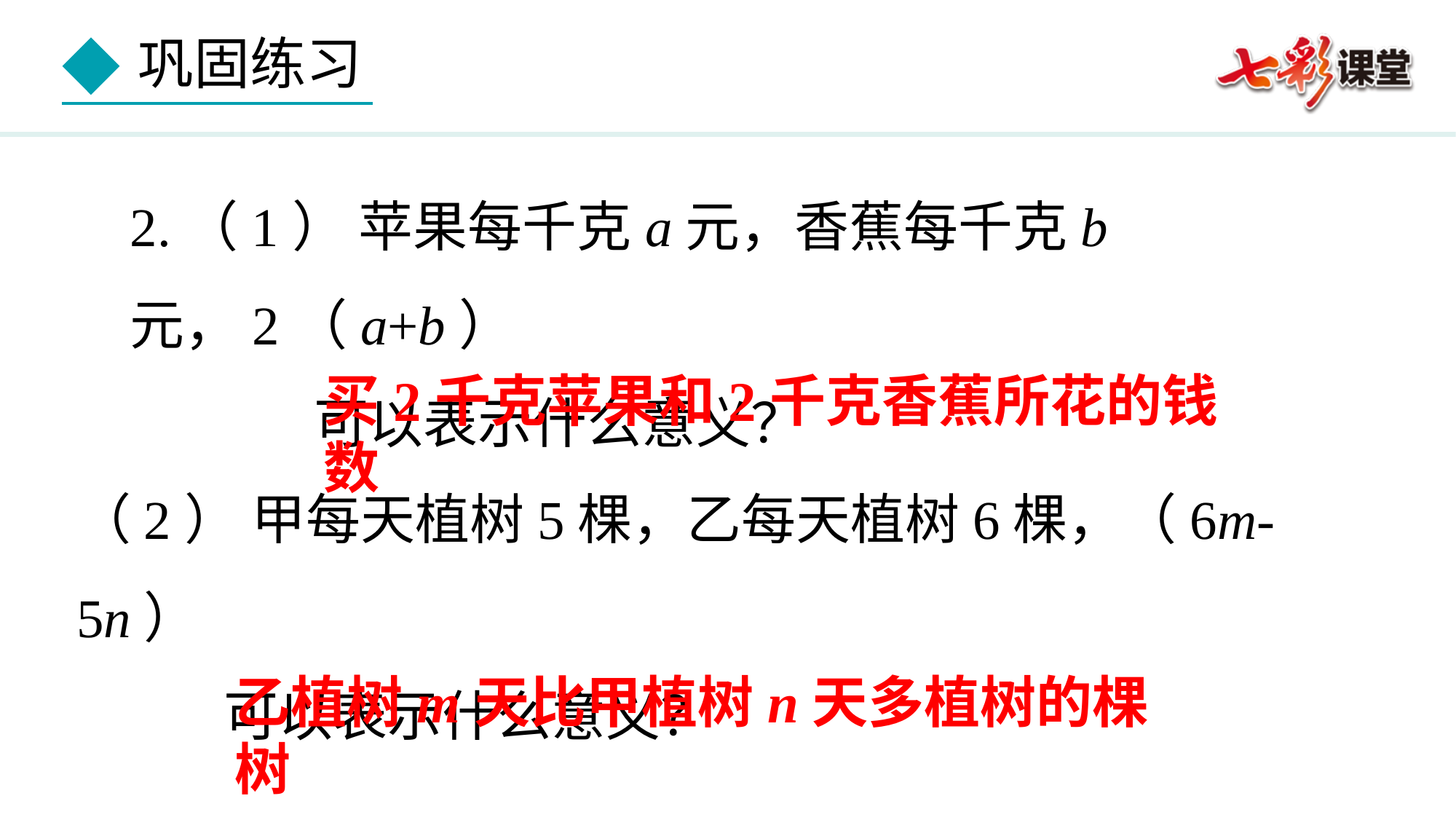

2.（1） 苹果每千克a元，香蕉每千克b元，2（a+b）
              可以表示什么意义？
买2千克苹果和2千克香蕉所花的钱数
（2） 甲每天植树5棵，乙每天植树6棵，（6m-5n）
           可以表示什么意义？
乙植树m天比甲植树n天多植树的棵树